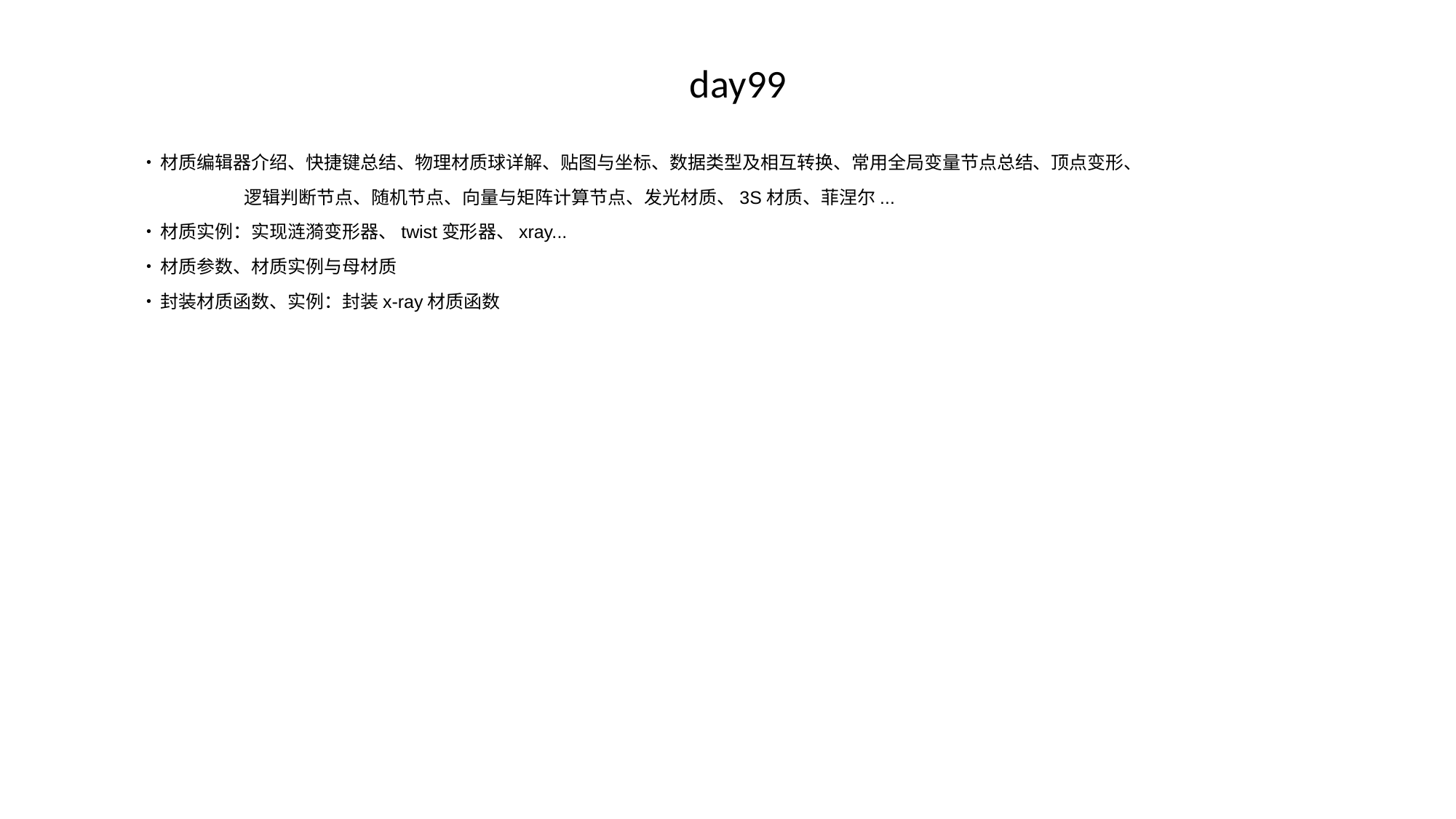

day99
•	材质编辑器介绍、快捷键总结、物理材质球详解、贴图与坐标、数据类型及相互转换、常用全局变量节点总结、顶点变形、
                         逻辑判断节点、随机节点、向量与矩阵计算节点、发光材质、3S材质、菲涅尔...
•	材质实例：实现涟漪变形器、twist变形器、xray...
•	材质参数、材质实例与母材质
•	封装材质函数、实例：封装x-ray材质函数